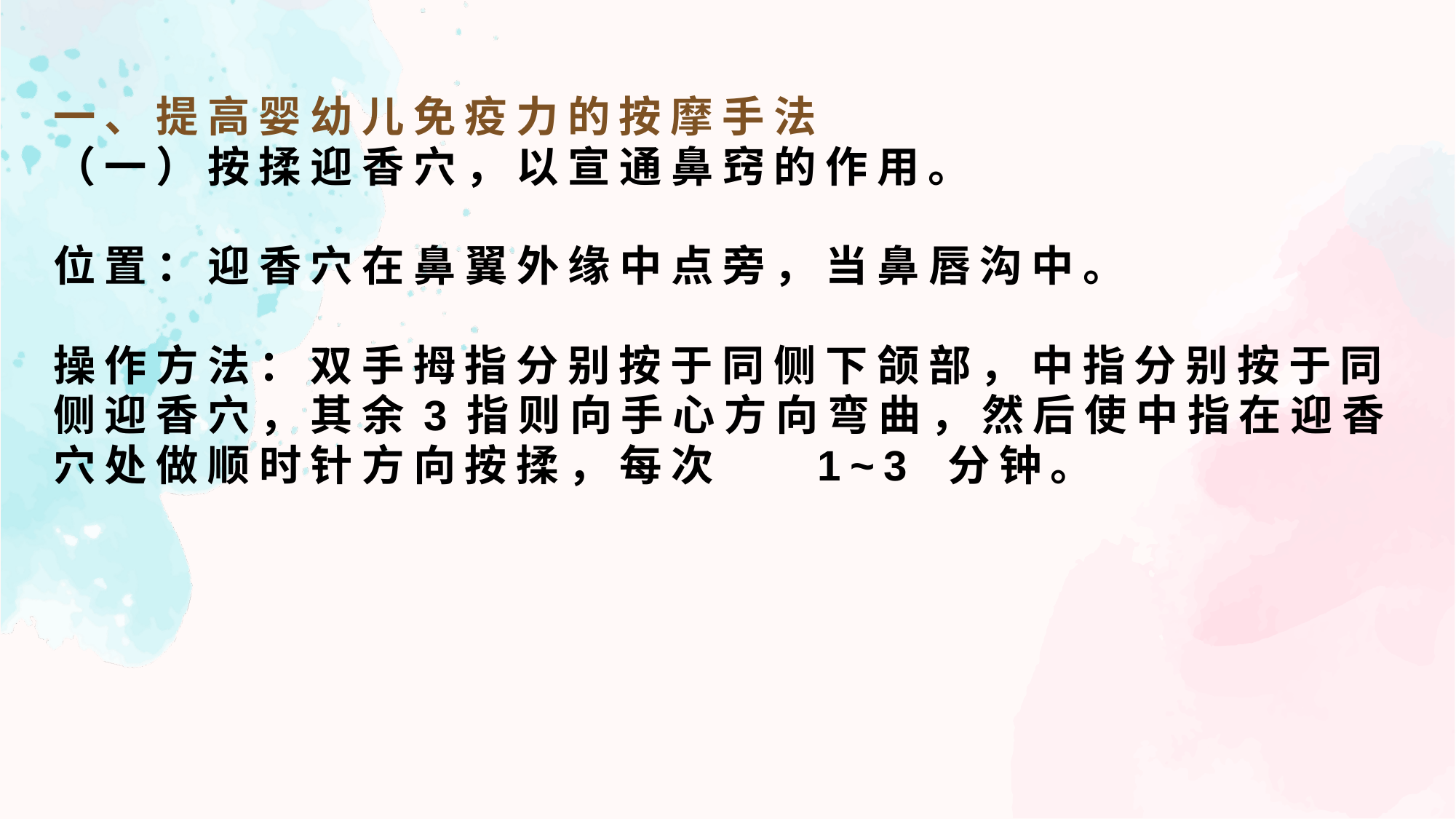

一、提高婴幼儿免疫力的按摩手法
（一）按揉迎香穴，以宣通鼻窍的作用。

位置：迎香穴在鼻翼外缘中点旁，当鼻唇沟中。

操作方法：双手拇指分别按于同侧下颌部，中指分别按于同侧迎香穴，其余3指则向手心方向弯曲，然后使中指在迎香穴处做顺时针方向按揉，每次	1~3 分钟。